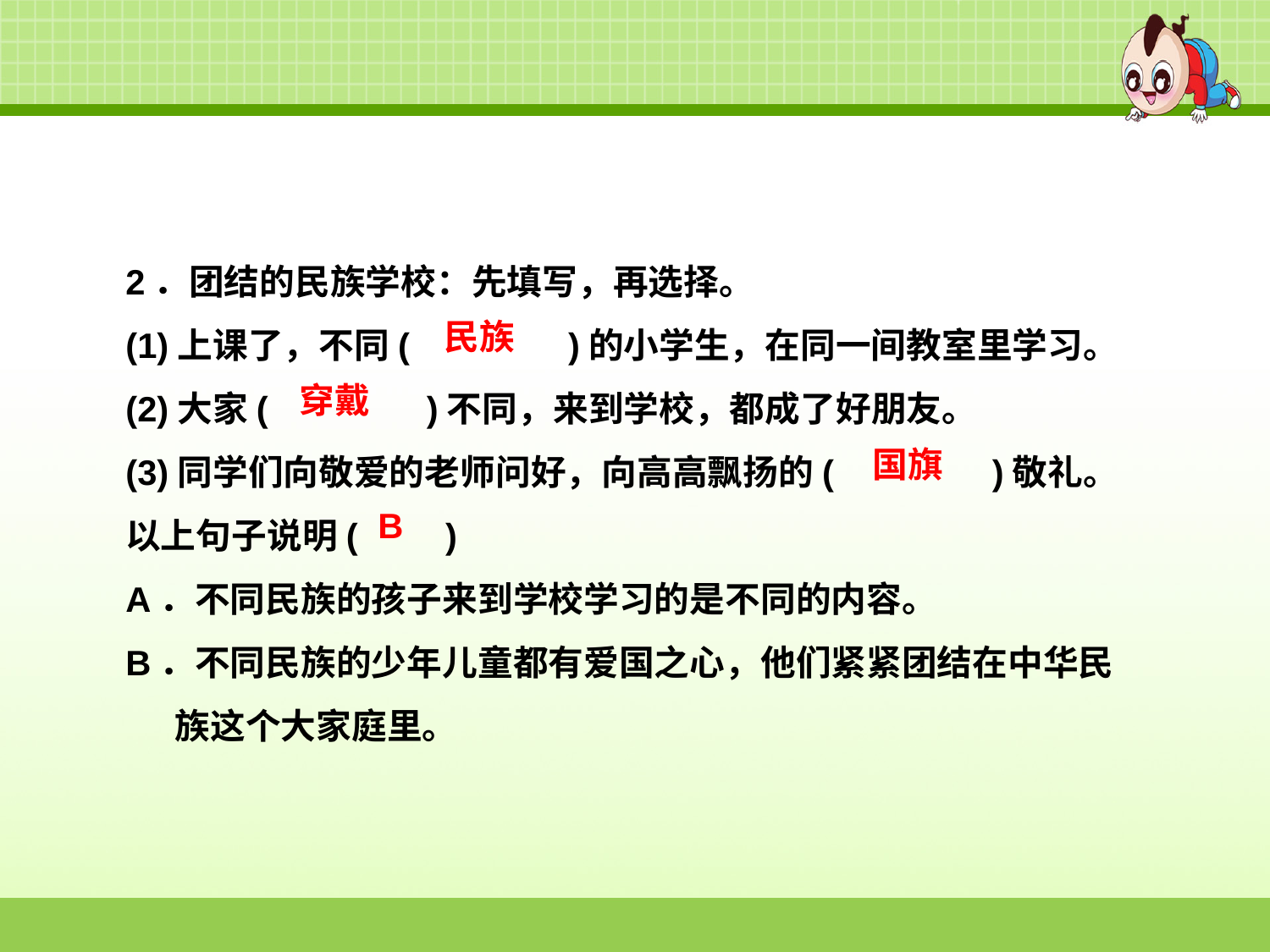

2．团结的民族学校：先填写，再选择。
(1)上课了，不同(　　　　)的小学生，在同一间教室里学习。
(2)大家(　　　　)不同，来到学校，都成了好朋友。
(3)同学们向敬爱的老师问好，向高高飘扬的(　　　　)敬礼。
以上句子说明(　　)
A．不同民族的孩子来到学校学习的是不同的内容。
B．不同民族的少年儿童都有爱国之心，他们紧紧团结在中华民族这个大家庭里。
民族
穿戴
国旗
B